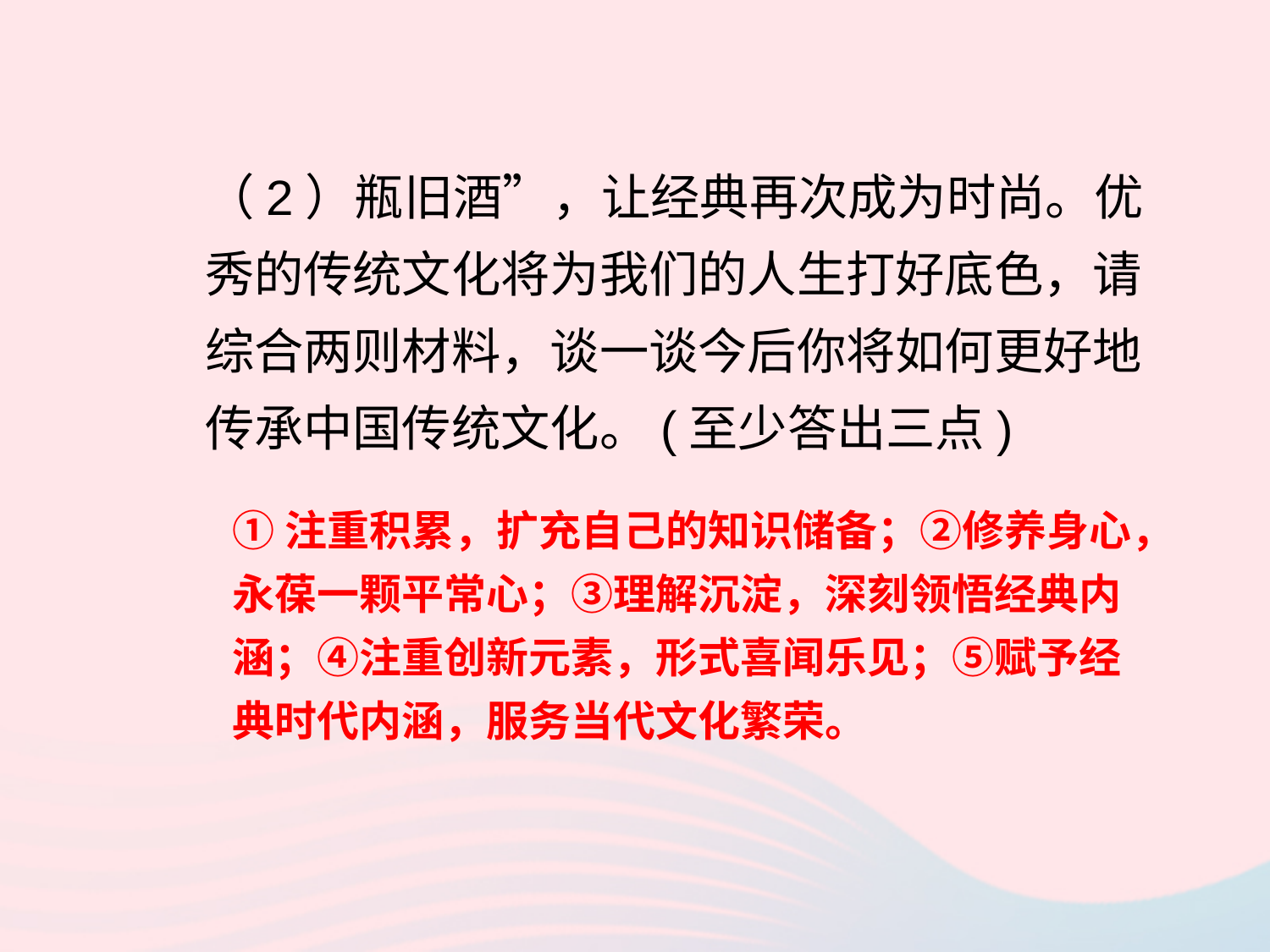

（2）瓶旧酒”，让经典再次成为时尚。优秀的传统文化将为我们的人生打好底色，请综合两则材料，谈一谈今后你将如何更好地传承中国传统文化。(至少答出三点)
①注重积累，扩充自己的知识储备；②修养身心，永葆一颗平常心；③理解沉淀，深刻领悟经典内涵；④注重创新元素，形式喜闻乐见；⑤赋予经典时代内涵，服务当代文化繁荣。